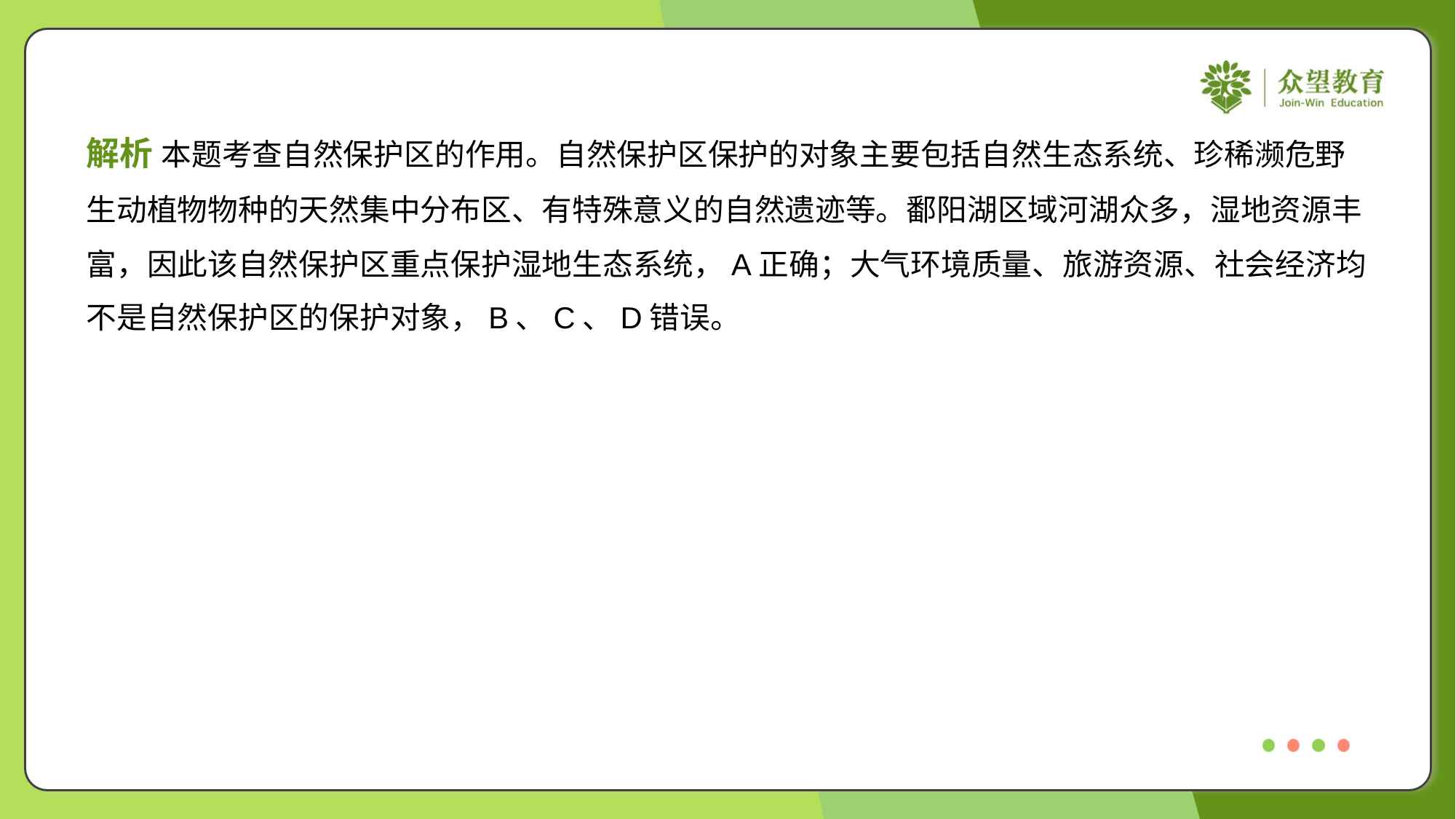

解析 本题考查自然保护区的作用。自然保护区保护的对象主要包括自然生态系统、珍稀濒危野
生动植物物种的天然集中分布区、有特殊意义的自然遗迹等。鄱阳湖区域河湖众多，湿地资源丰
富，因此该自然保护区重点保护湿地生态系统，A正确；大气环境质量、旅游资源、社会经济均
不是自然保护区的保护对象，B、C、D错误。